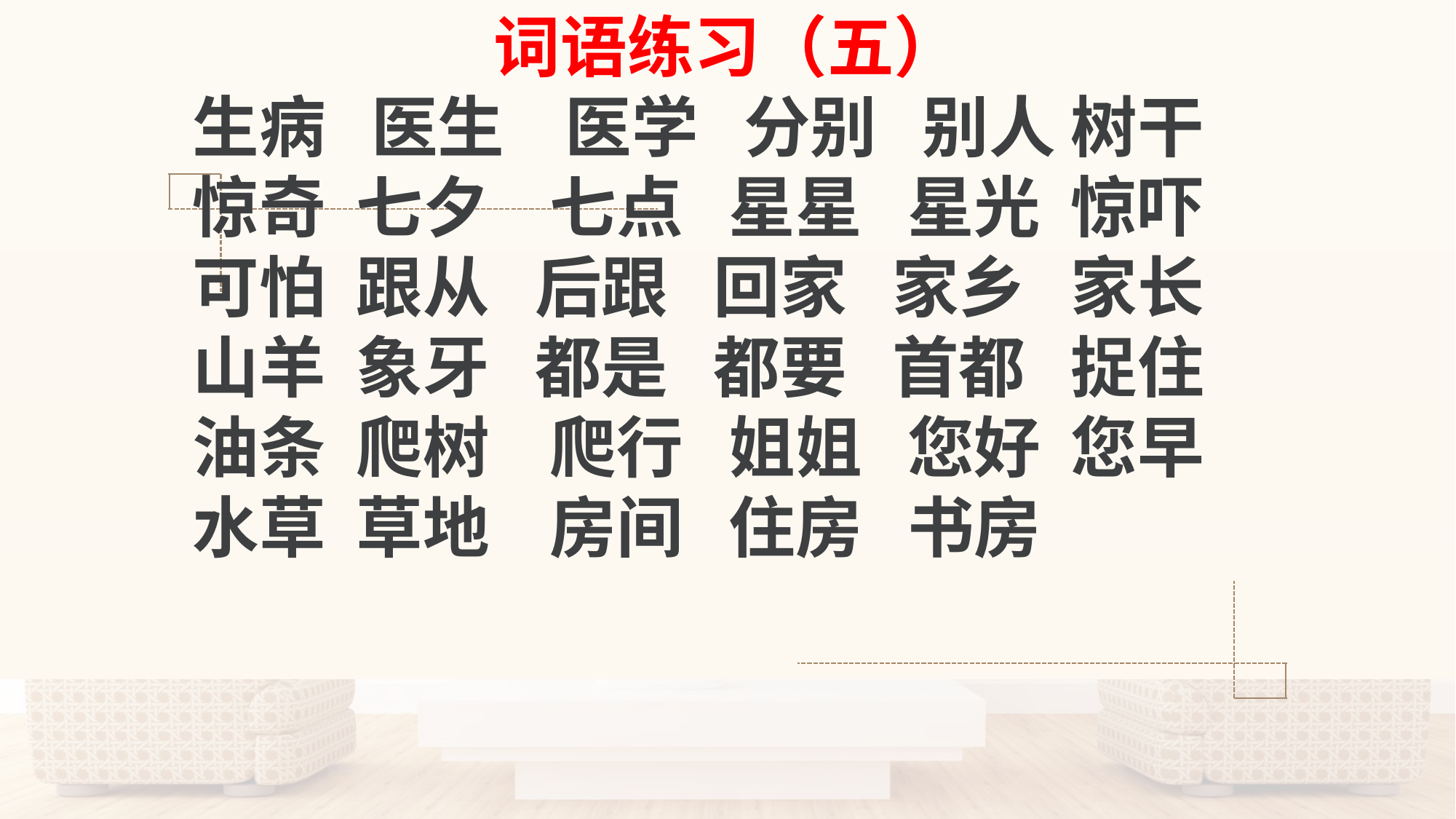

词语练习（五）
生病   医生    医学   分别   别人 树干
惊奇  七夕    七点   星星   星光  惊吓
可怕  跟从   后跟   回家   家乡   家长
山羊  象牙   都是   都要   首都   捉住
油条  爬树    爬行   姐姐   您好  您早
水草  草地    房间   住房   书房